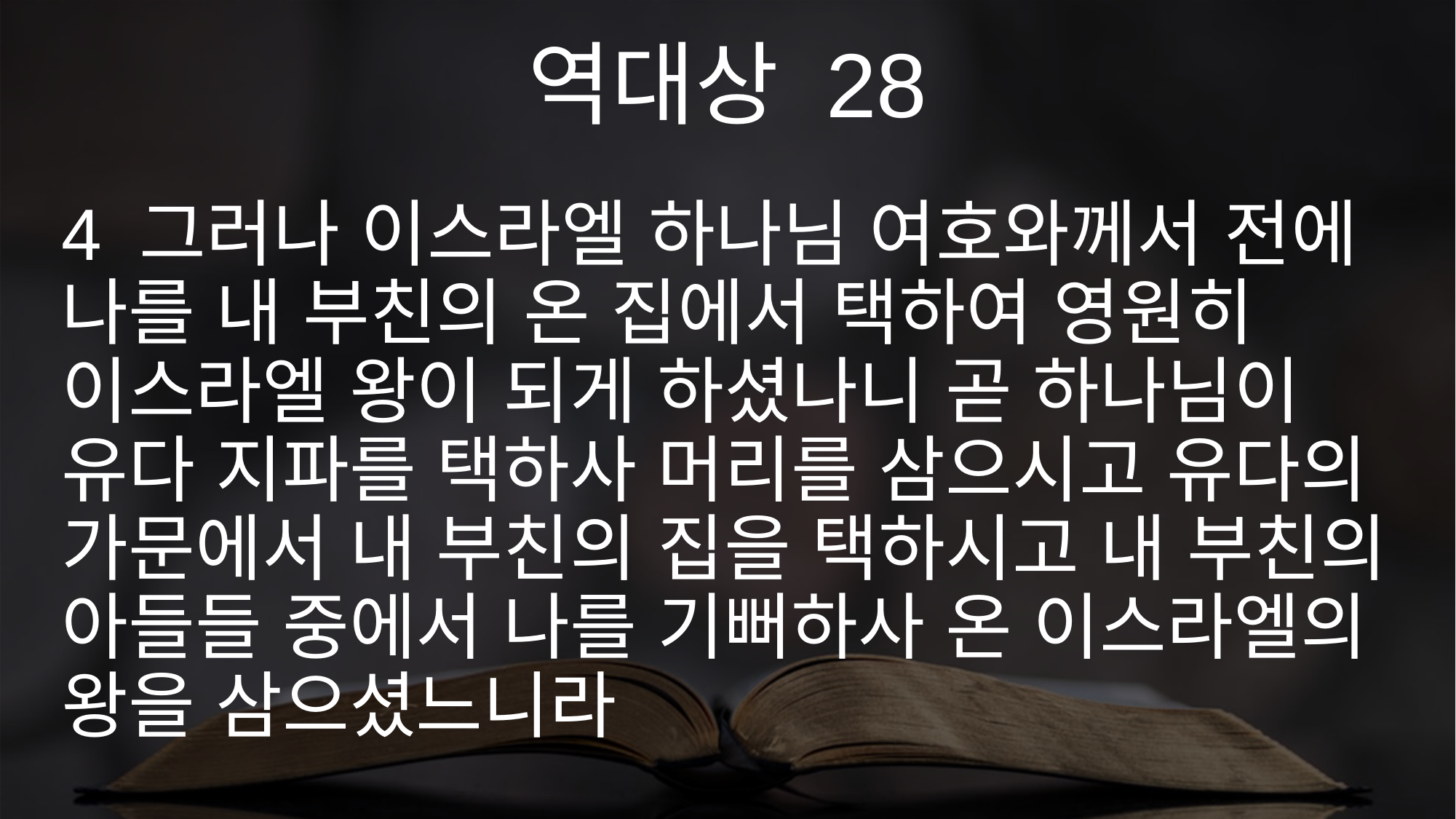

역대상 28
4 그러나 이스라엘 하나님 여호와께서 전에 나를 내 부친의 온 집에서 택하여 영원히 이스라엘 왕이 되게 하셨나니 곧 하나님이 유다 지파를 택하사 머리를 삼으시고 유다의 가문에서 내 부친의 집을 택하시고 내 부친의 아들들 중에서 나를 기뻐하사 온 이스라엘의 왕을 삼으셨느니라